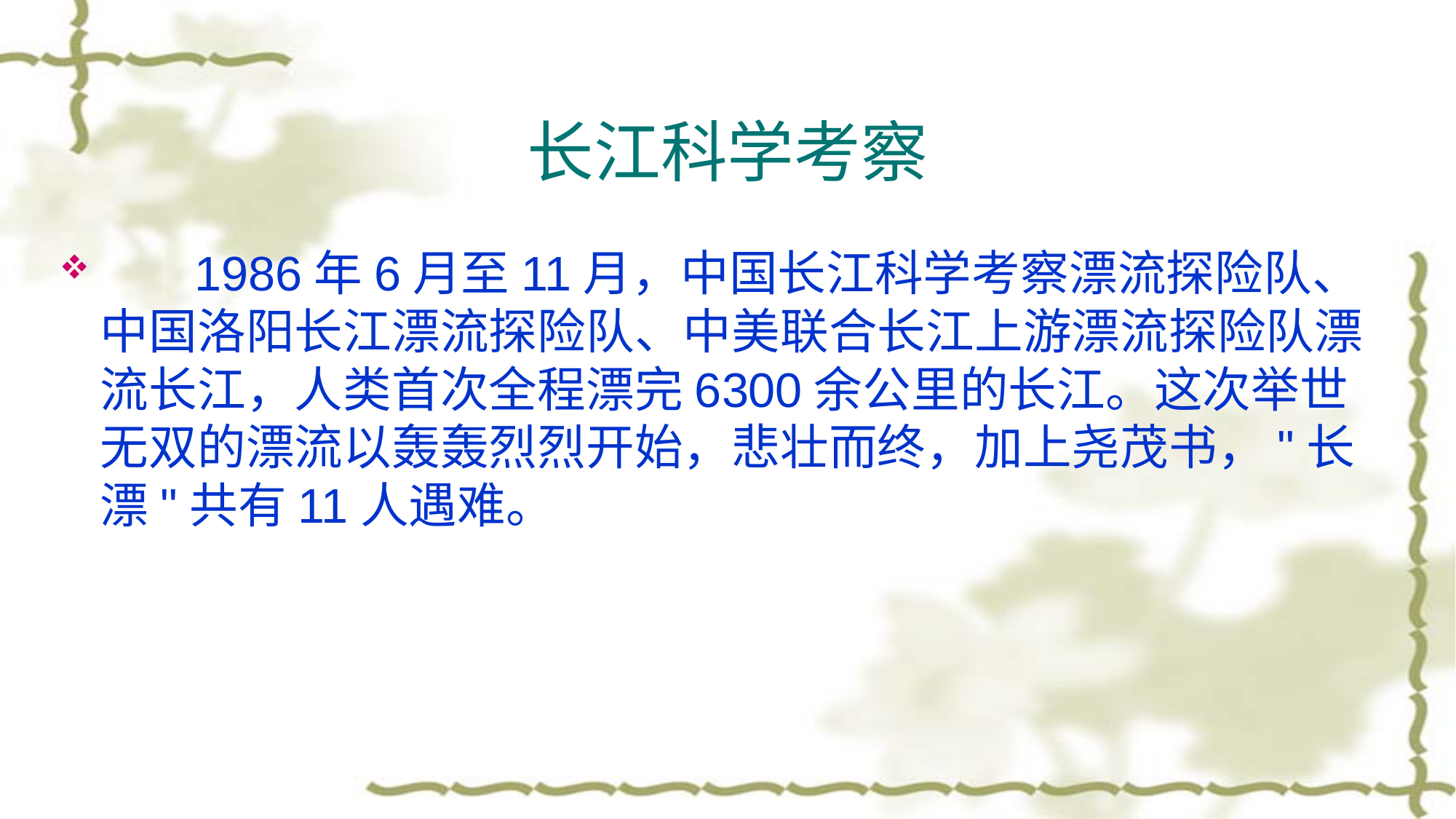

# 长江科学考察
       1986年6月至11月，中国长江科学考察漂流探险队、中国洛阳长江漂流探险队、中美联合长江上游漂流探险队漂流长江，人类首次全程漂完6300余公里的长江。这次举世无双的漂流以轰轰烈烈开始，悲壮而终，加上尧茂书，"长漂"共有11人遇难。